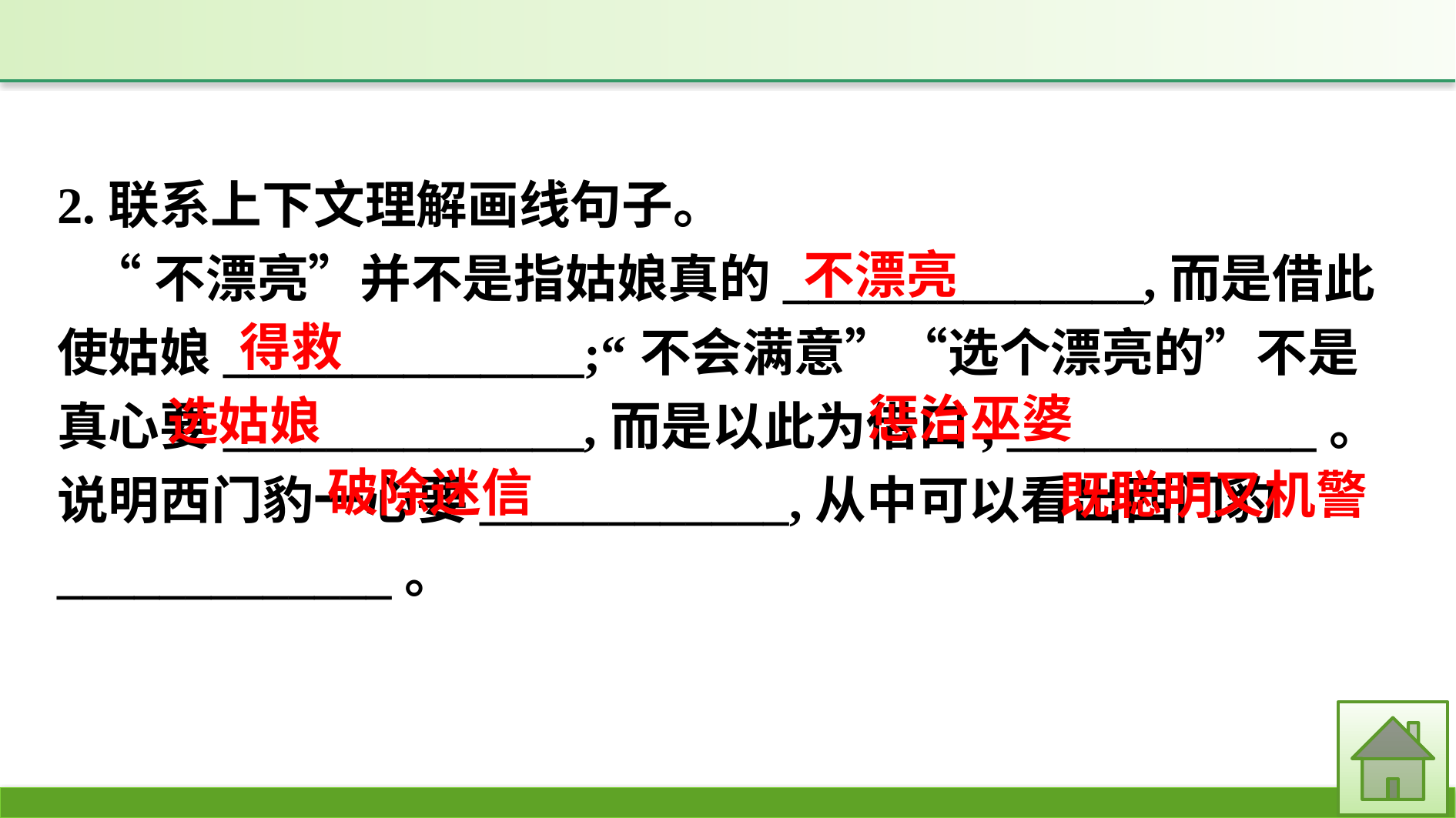

2.联系上下文理解画线句子。
“不漂亮”并不是指姑娘真的______________,而是借此使姑娘______________;“不会满意”“选个漂亮的”不是真心要______________,而是以此为借口, ____________。说明西门豹一心要____________,从中可以看出西门豹_____________。
不漂亮
得救
惩治巫婆
选姑娘
破除迷信
既聪明又机警